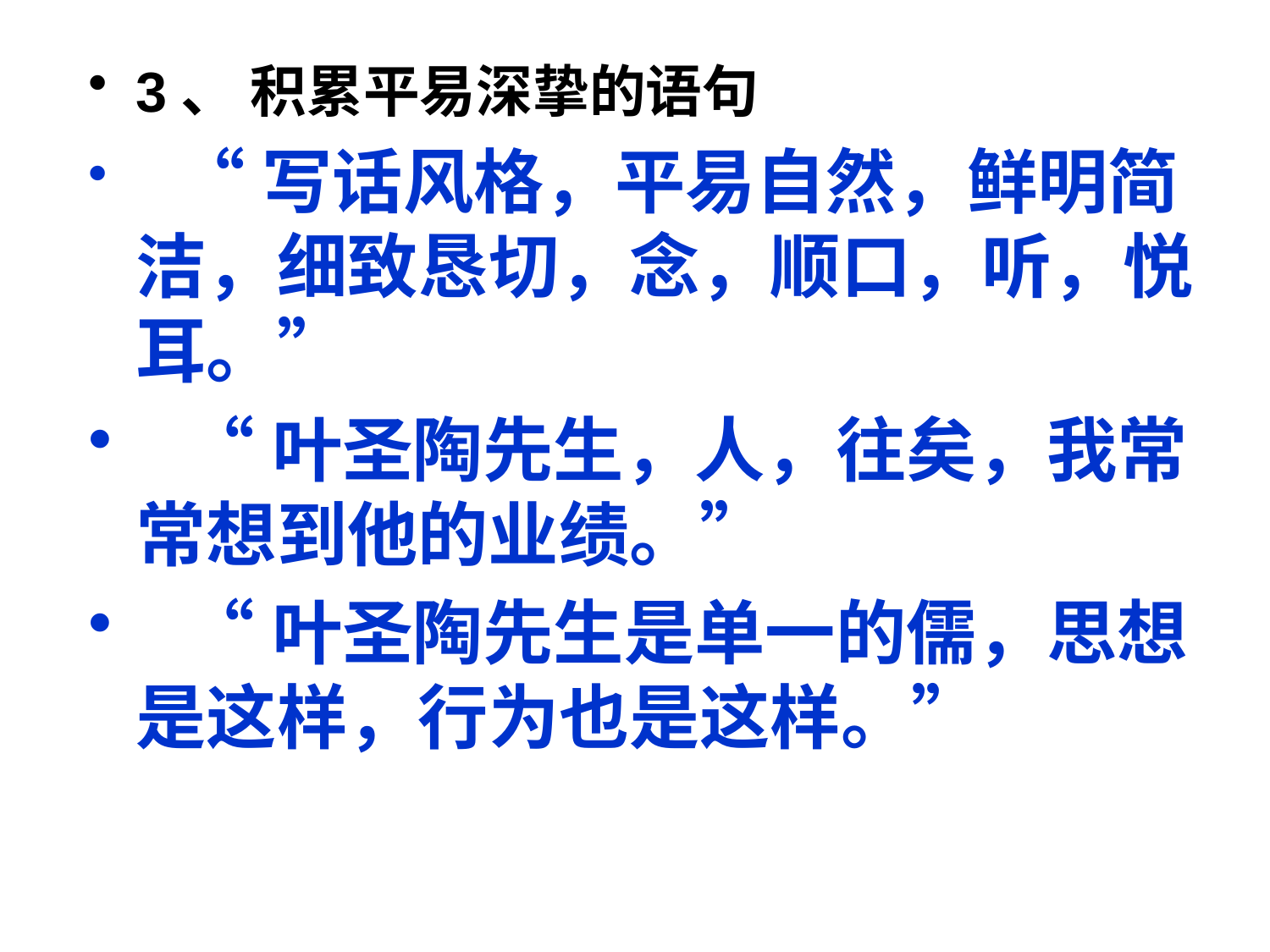

3、 积累平易深挚的语句
   “写话风格，平易自然，鲜明简洁，细致恳切，念，顺口，听，悦耳。”
   “叶圣陶先生，人，往矣，我常常想到他的业绩。”
   “叶圣陶先生是单一的儒，思想是这样，行为也是这样。”